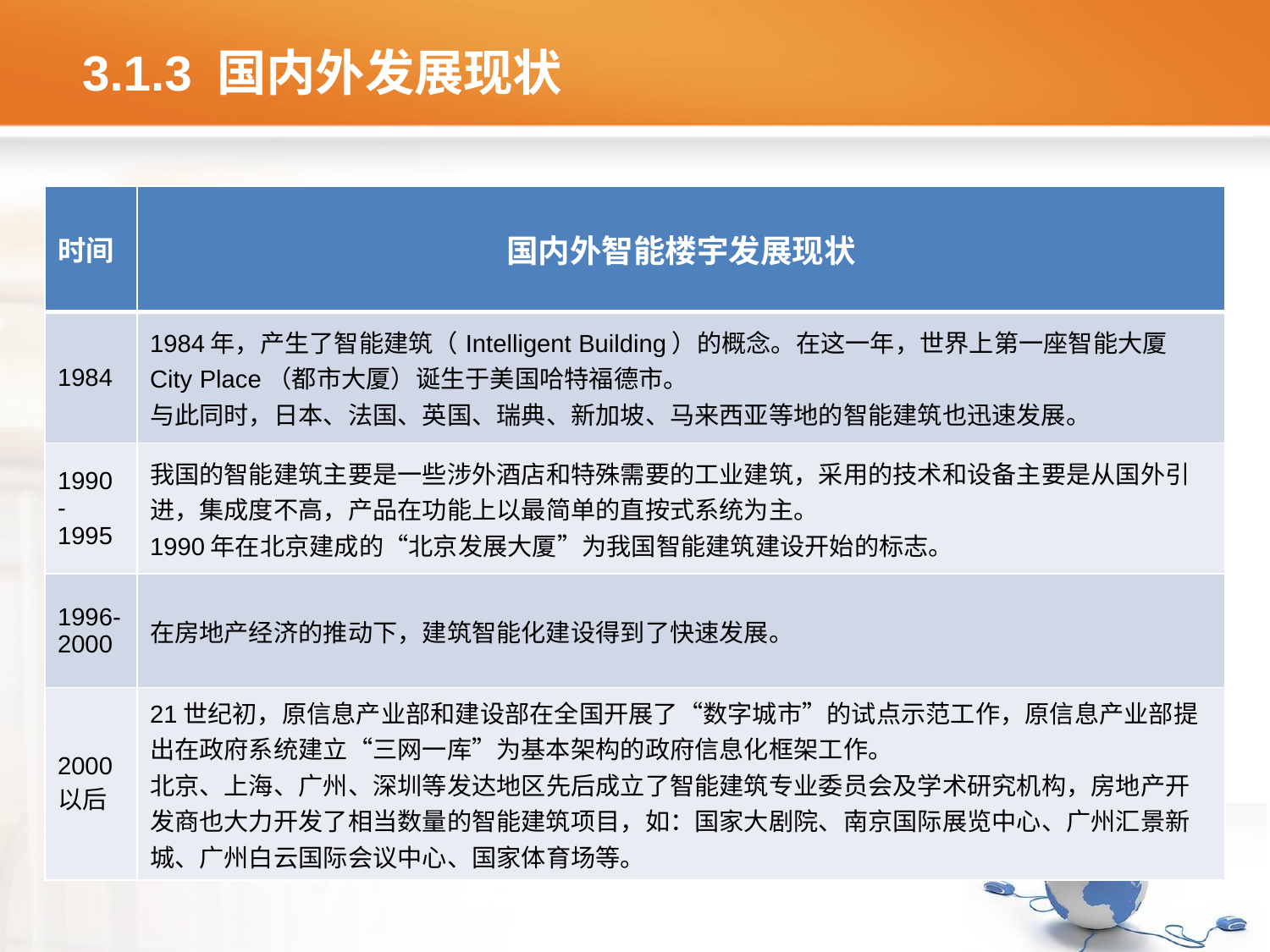

# 3.1.3 国内外发展现状
| 时间 | 国内外智能楼宇发展现状 |
| --- | --- |
| 1984 | 1984年，产生了智能建筑（Intelligent Building）的概念。在这一年，世界上第一座智能大厦City Place（都市大厦）诞生于美国哈特福德市。 与此同时，日本、法国、英国、瑞典、新加坡、马来西亚等地的智能建筑也迅速发展。 |
| 1990 - 1995 | 我国的智能建筑主要是一些涉外酒店和特殊需要的工业建筑，采用的技术和设备主要是从国外引进，集成度不高，产品在功能上以最简单的直按式系统为主。 1990年在北京建成的“北京发展大厦”为我国智能建筑建设开始的标志。 |
| 1996-2000 | 在房地产经济的推动下，建筑智能化建设得到了快速发展。 |
| 2000以后 | 21世纪初，原信息产业部和建设部在全国开展了“数字城市”的试点示范工作，原信息产业部提出在政府系统建立“三网一库”为基本架构的政府信息化框架工作。 北京、上海、广州、深圳等发达地区先后成立了智能建筑专业委员会及学术研究机构，房地产开发商也大力开发了相当数量的智能建筑项目，如：国家大剧院、南京国际展览中心、广州汇景新城、广州白云国际会议中心、国家体育场等。 |